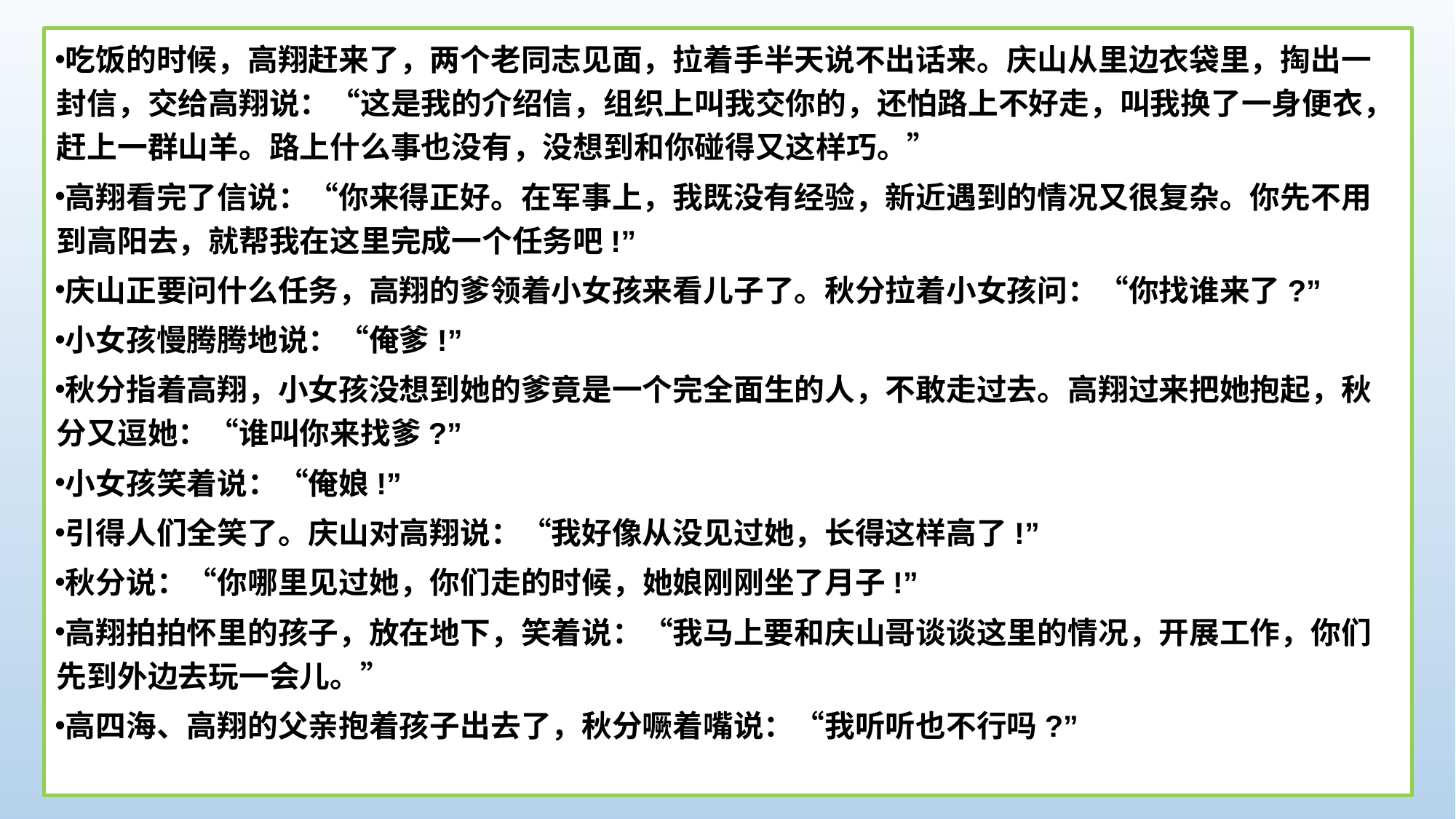

吃饭的时候，高翔赶来了，两个老同志见面，拉着手半天说不出话来。庆山从里边衣袋里，掏出一封信，交给高翔说：“这是我的介绍信，组织上叫我交你的，还怕路上不好走，叫我换了一身便衣，赶上一群山羊。路上什么事也没有，没想到和你碰得又这样巧。”
高翔看完了信说：“你来得正好。在军事上，我既没有经验，新近遇到的情况又很复杂。你先不用到高阳去，就帮我在这里完成一个任务吧!”
庆山正要问什么任务，高翔的爹领着小女孩来看儿子了。秋分拉着小女孩问：“你找谁来了?”
小女孩慢腾腾地说：“俺爹!”
秋分指着高翔，小女孩没想到她的爹竟是一个完全面生的人，不敢走过去。高翔过来把她抱起，秋分又逗她：“谁叫你来找爹?”
小女孩笑着说：“俺娘!”
引得人们全笑了。庆山对高翔说：“我好像从没见过她，长得这样高了!”
秋分说：“你哪里见过她，你们走的时候，她娘刚刚坐了月子!”
高翔拍拍怀里的孩子，放在地下，笑着说：“我马上要和庆山哥谈谈这里的情况，开展工作，你们先到外边去玩一会儿。”
高四海、高翔的父亲抱着孩子出去了，秋分噘着嘴说：“我听听也不行吗?”